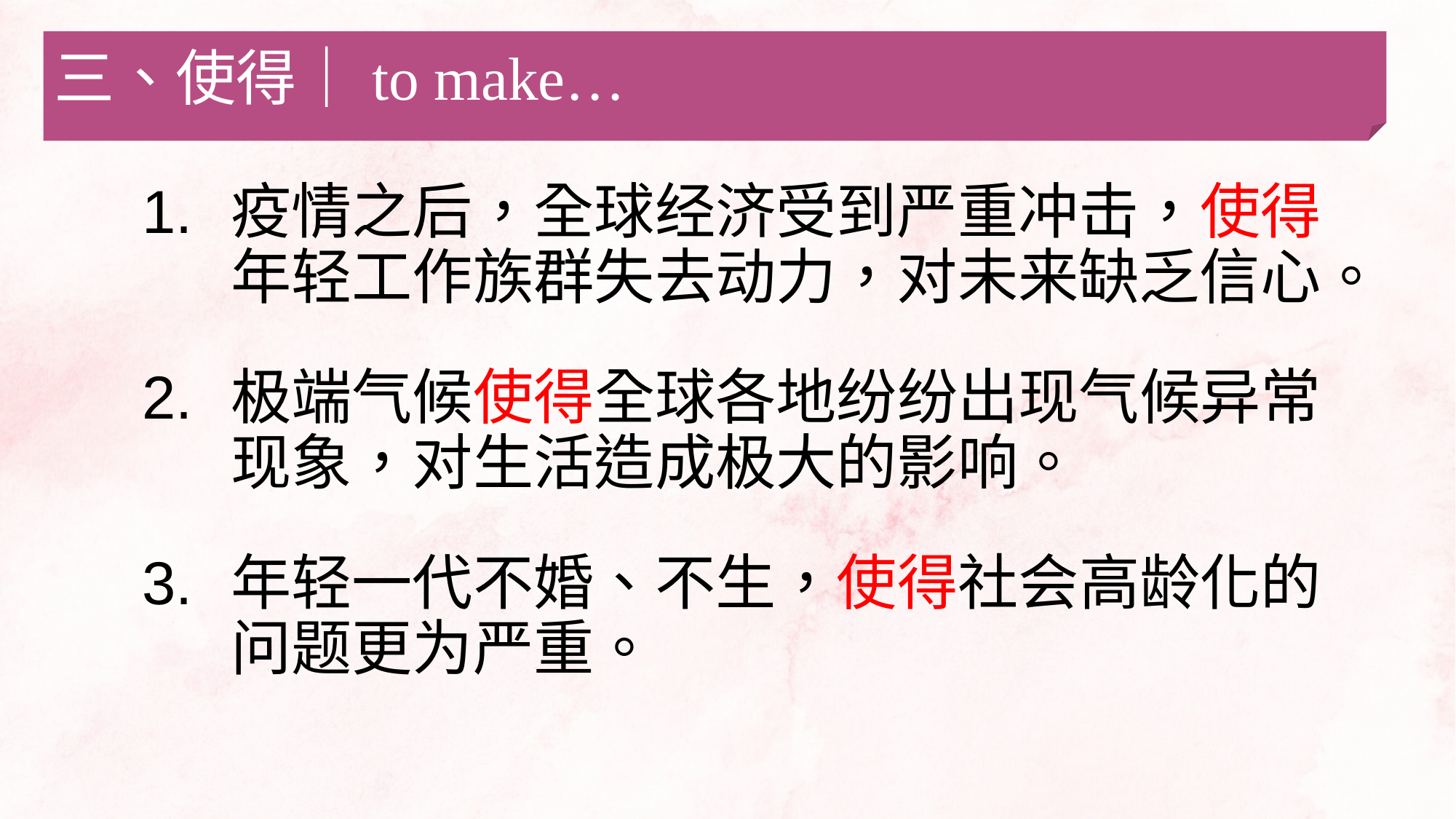

三、使得｜to make…
疫情之后，全球经济受到严重冲击，使得年轻工作族群失去动力，对未来缺乏信心。
极端气候使得全球各地纷纷出现气候异常现象，对生活造成极大的影响。
年轻一代不婚、不生，使得社会高龄化的问题更为严重。